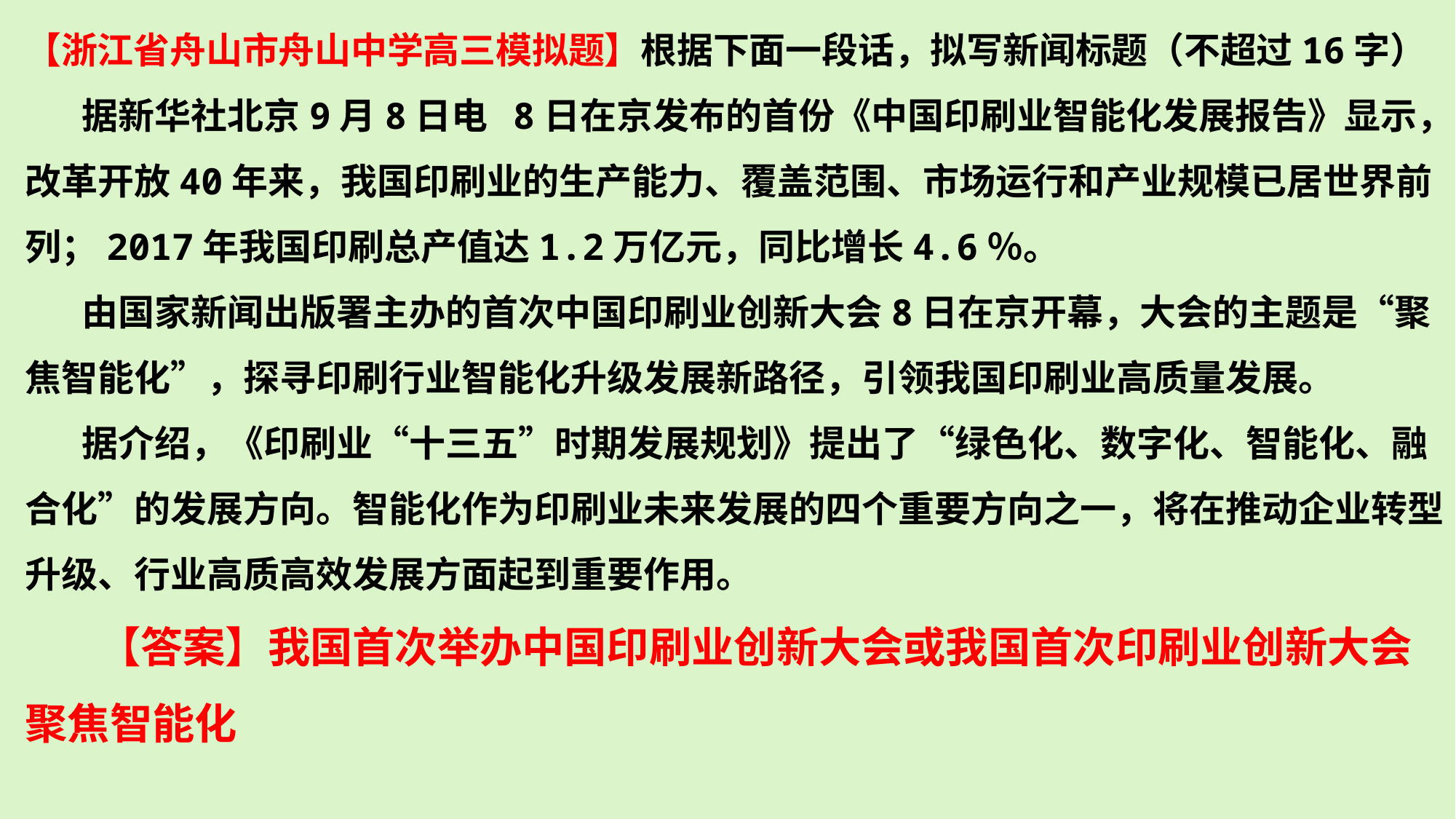

【浙江省舟山市舟山中学高三模拟题】根据下面一段话，拟写新闻标题（不超过16字）
  据新华社北京9月8日电  8日在京发布的首份《中国印刷业智能化发展报告》显示，改革开放40年来，我国印刷业的生产能力、覆盖范围、市场运行和产业规模已居世界前列；2017年我国印刷总产值达1.2万亿元，同比增长4.6％。
  由国家新闻出版署主办的首次中国印刷业创新大会8日在京开幕，大会的主题是“聚焦智能化”，探寻印刷行业智能化升级发展新路径，引领我国印刷业高质量发展。
  据介绍，《印刷业“十三五”时期发展规划》提出了“绿色化、数字化、智能化、融合化”的发展方向。智能化作为印刷业未来发展的四个重要方向之一，将在推动企业转型升级、行业高质高效发展方面起到重要作用。
    【答案】我国首次举办中国印刷业创新大会或我国首次印刷业创新大会聚焦智能化